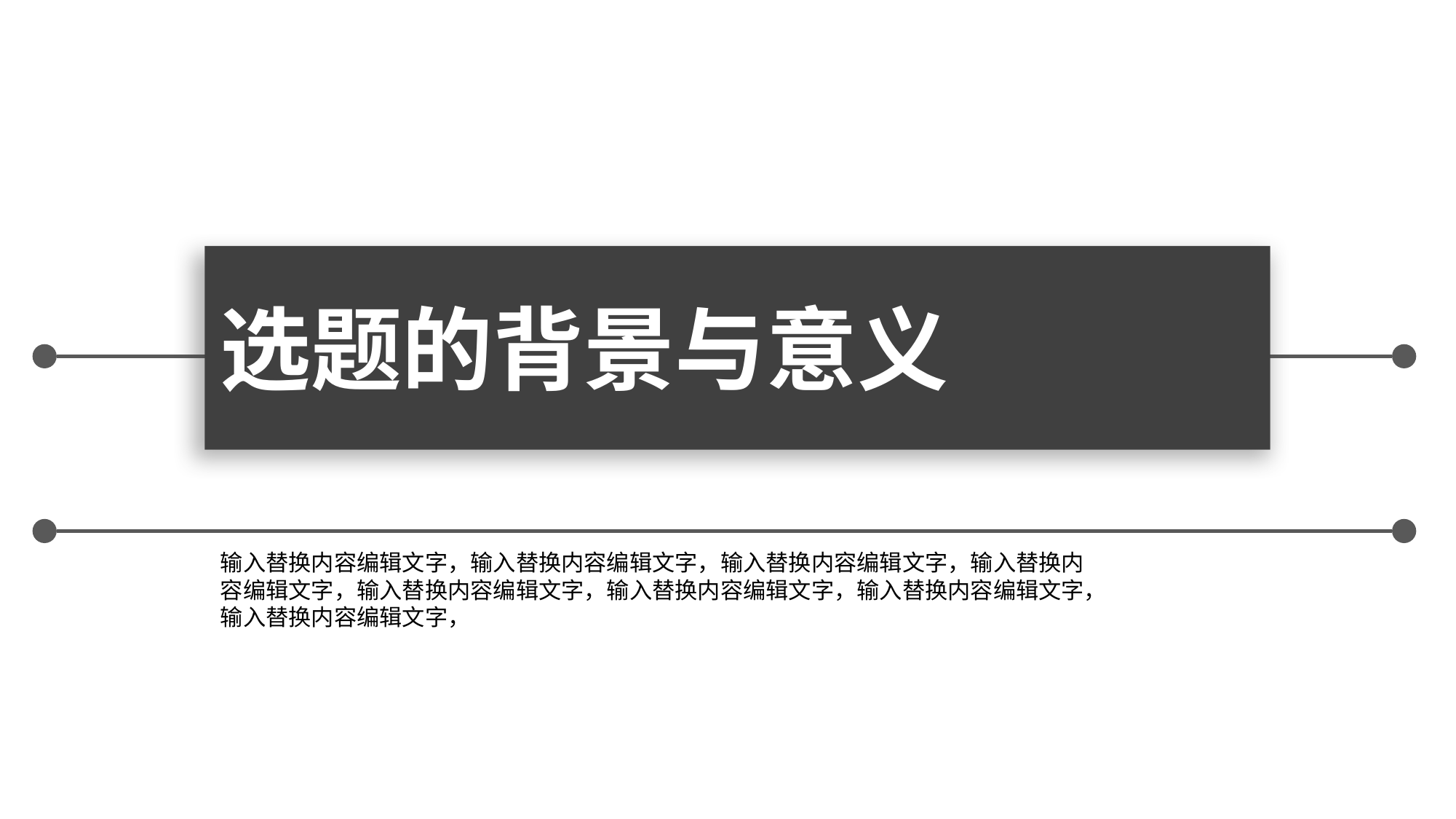

选题的背景与意义
输入替换内容编辑文字，输入替换内容编辑文字，输入替换内容编辑文字，输入替换内容编辑文字，输入替换内容编辑文字，输入替换内容编辑文字，输入替换内容编辑文字，输入替换内容编辑文字，